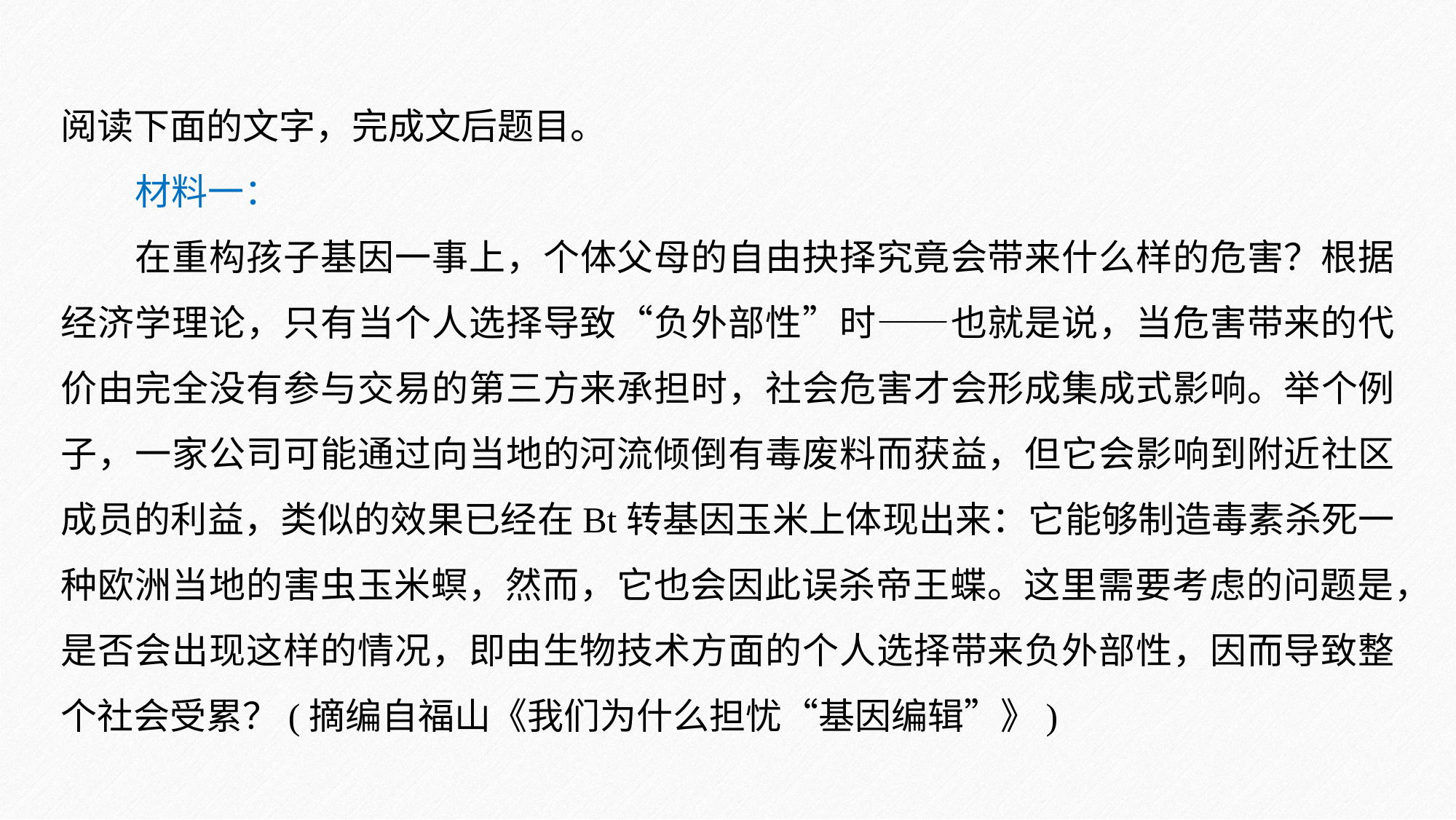

阅读下面的文字，完成文后题目。
材料一：
在重构孩子基因一事上，个体父母的自由抉择究竟会带来什么样的危害？根据经济学理论，只有当个人选择导致“负外部性”时——也就是说，当危害带来的代价由完全没有参与交易的第三方来承担时，社会危害才会形成集成式影响。举个例子，一家公司可能通过向当地的河流倾倒有毒废料而获益，但它会影响到附近社区成员的利益，类似的效果已经在Bt转基因玉米上体现出来：它能够制造毒素杀死一种欧洲当地的害虫玉米螟，然而，它也会因此误杀帝王蝶。这里需要考虑的问题是，是否会出现这样的情况，即由生物技术方面的个人选择带来负外部性，因而导致整个社会受累？(摘编自福山《我们为什么担忧“基因编辑”》)